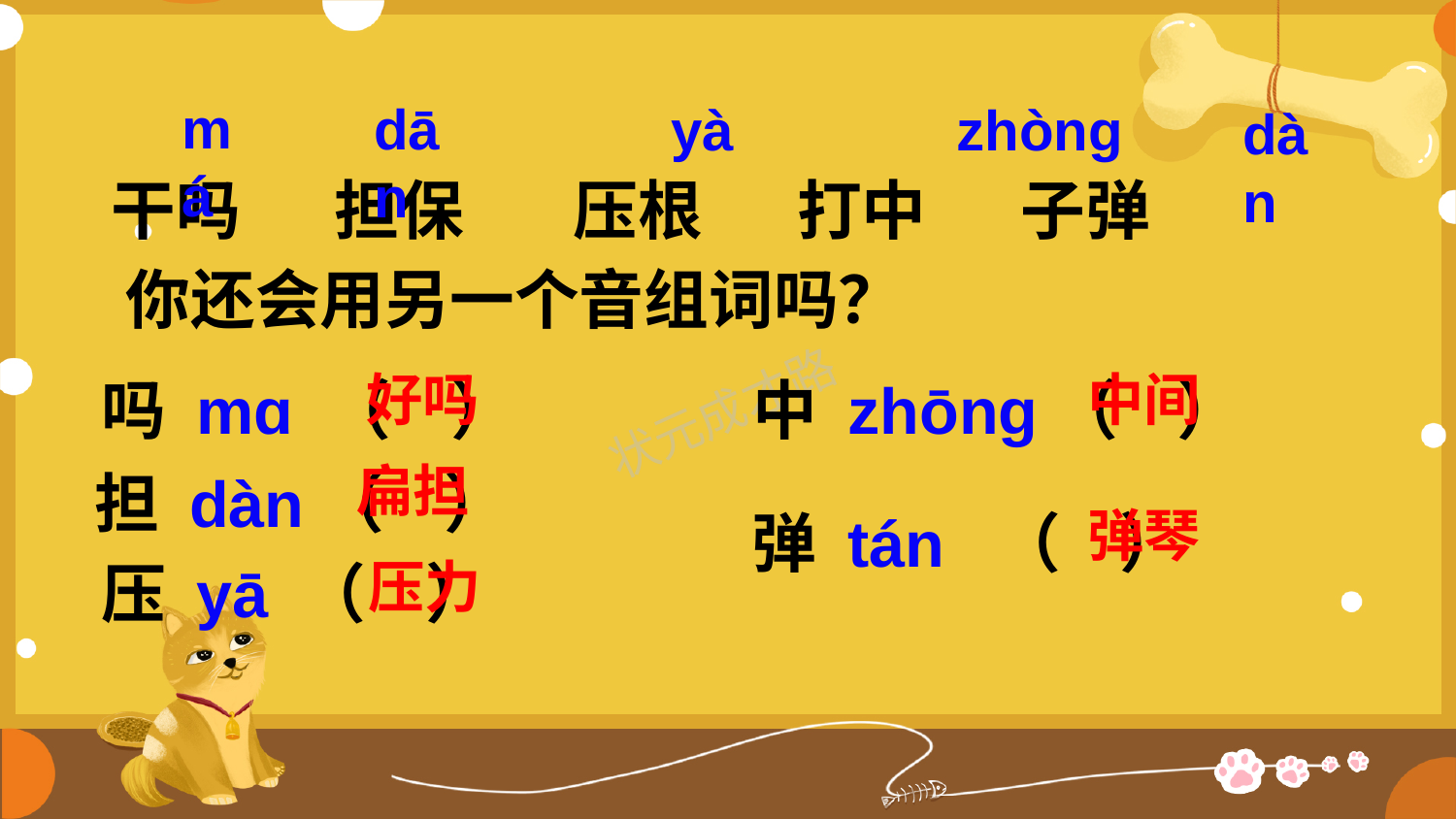

má
dān
yà
zhònɡ
dàn
干吗　  担保　   压根　  打中　  子弹
你还会用另一个音组词吗？
吗 mɑ （    ）
中 zhōnɡ（    ）
好吗
中间
担 dàn（    ）
扁担
弹 tán  （    ）
弹琴
压 yā （    ）
压力